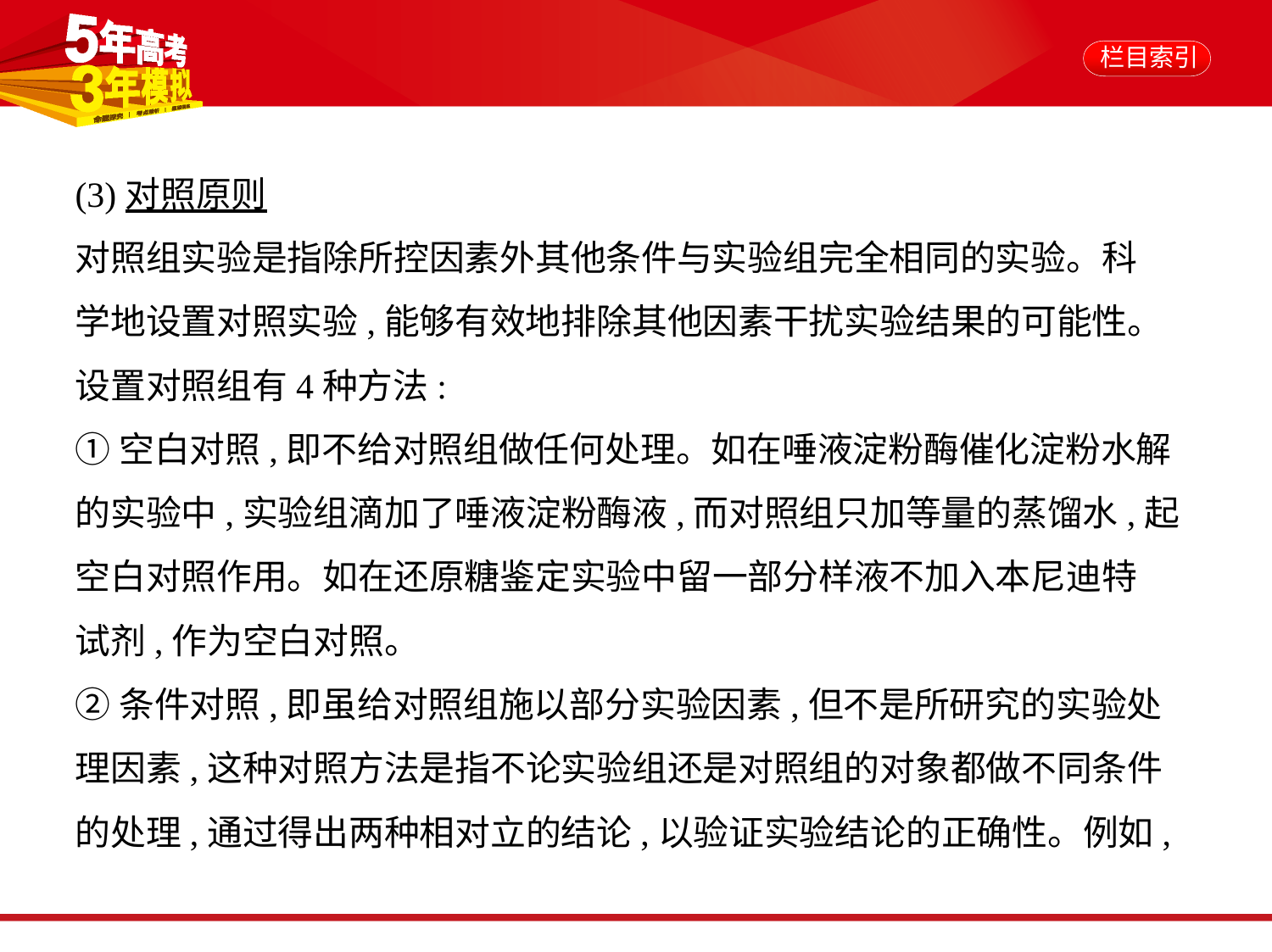

(3)对照原则
对照组实验是指除所控因素外其他条件与实验组完全相同的实验。科
学地设置对照实验,能够有效地排除其他因素干扰实验结果的可能性。
设置对照组有4种方法:
①空白对照,即不给对照组做任何处理。如在唾液淀粉酶催化淀粉水解
的实验中,实验组滴加了唾液淀粉酶液,而对照组只加等量的蒸馏水,起
空白对照作用。如在还原糖鉴定实验中留一部分样液不加入本尼迪特
试剂,作为空白对照。
②条件对照,即虽给对照组施以部分实验因素,但不是所研究的实验处
理因素,这种对照方法是指不论实验组还是对照组的对象都做不同条件
的处理,通过得出两种相对立的结论,以验证实验结论的正确性。例如,